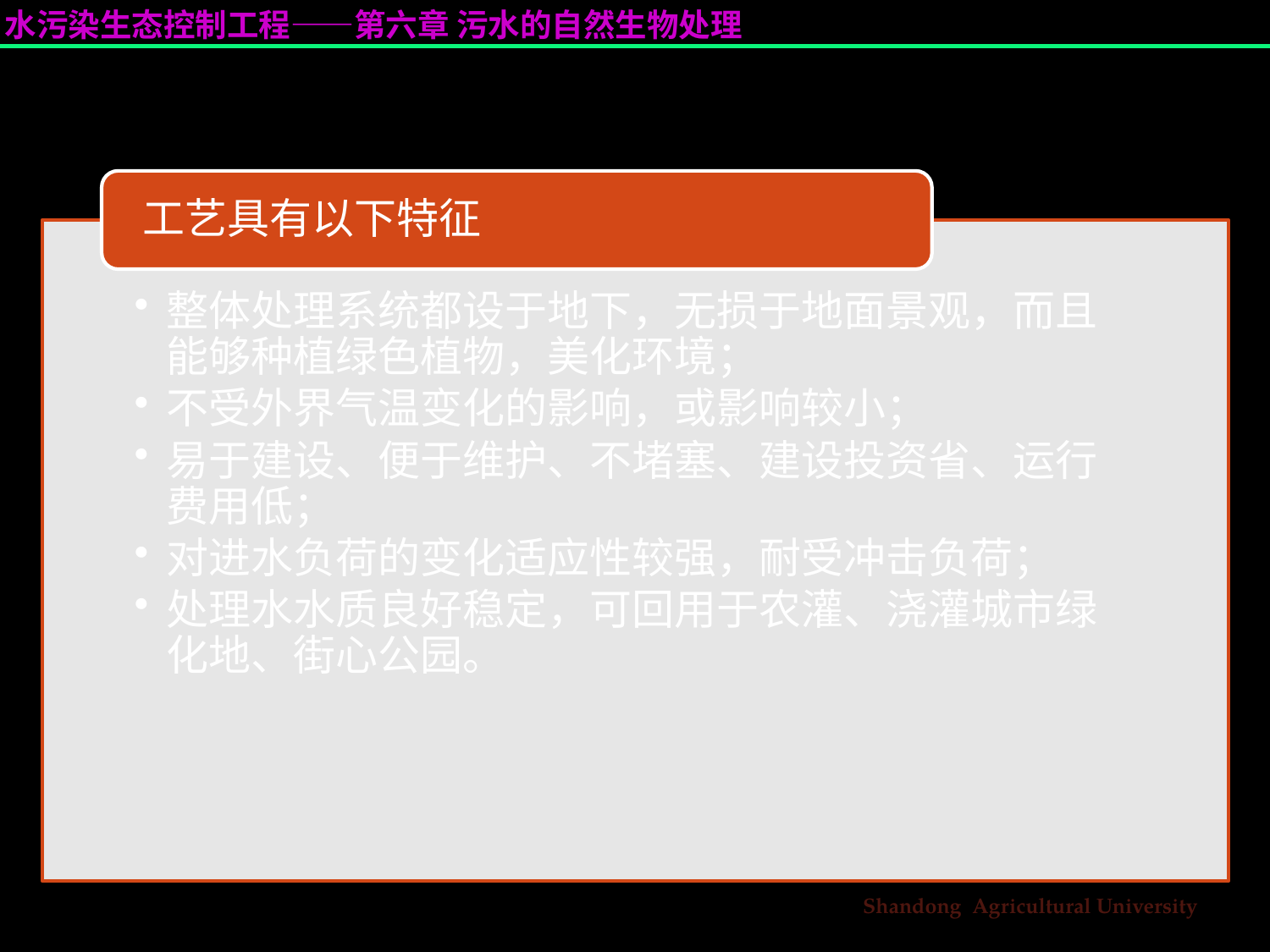

整体处理系统都设于地下，无损于地面景观，而且能够种植绿色植物，美化环境；
不受外界气温变化的影响，或影响较小；
易于建设、便于维护、不堵塞、建设投资省、运行费用低；
对进水负荷的变化适应性较强，耐受冲击负荷；
处理水水质良好稳定，可回用于农灌、浇灌城市绿化地、街心公园。
工艺具有以下特征